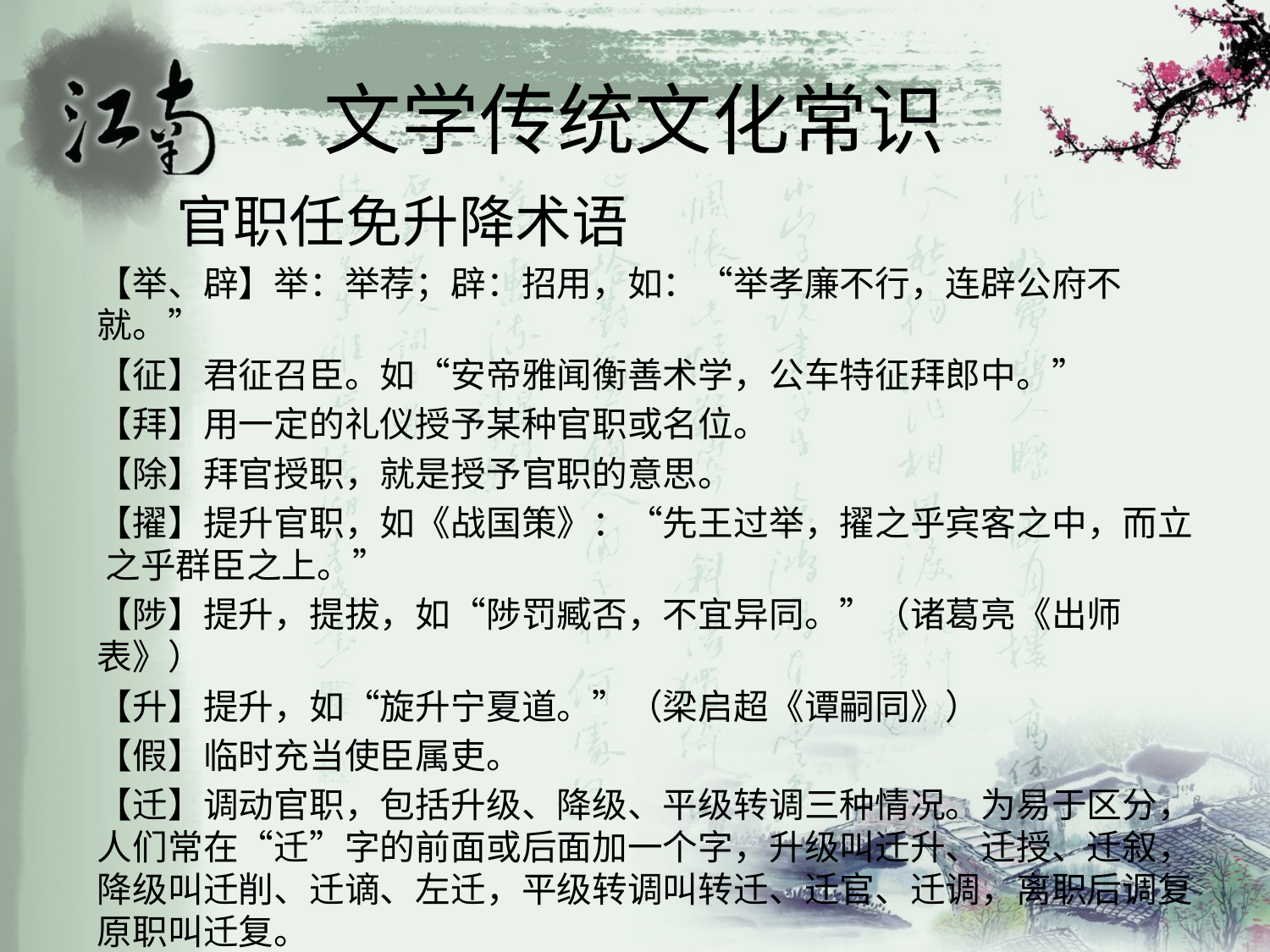

# 文学传统文化常识
         官职任免升降术语
【举、辟】举：举荐；辟：招用，如：“举孝廉不行，连辟公府不就。”
【征】君征召臣。如“安帝雅闻衡善术学，公车特征拜郎中。”
【拜】用一定的礼仪授予某种官职或名位。
【除】拜官授职，就是授予官职的意思。
【擢】提升官职，如《战国策》：“先王过举，擢之乎宾客之中，而立    之乎群臣之上。”
【陟】提升，提拔，如“陟罚臧否，不宜异同。”（诸葛亮《出师表》）
【升】提升，如“旋升宁夏道。”（梁启超《谭嗣同》）
【假】临时充当使臣属吏。
【迁】调动官职，包括升级、降级、平级转调三种情况。为易于区分，人们常在“迁”字的前面或后面加一个字，升级叫迁升、迁授、迁叙，降级叫迁削、迁谪、左迁，平级转调叫转迁、迁官、迁调，离职后调复原职叫迁复。